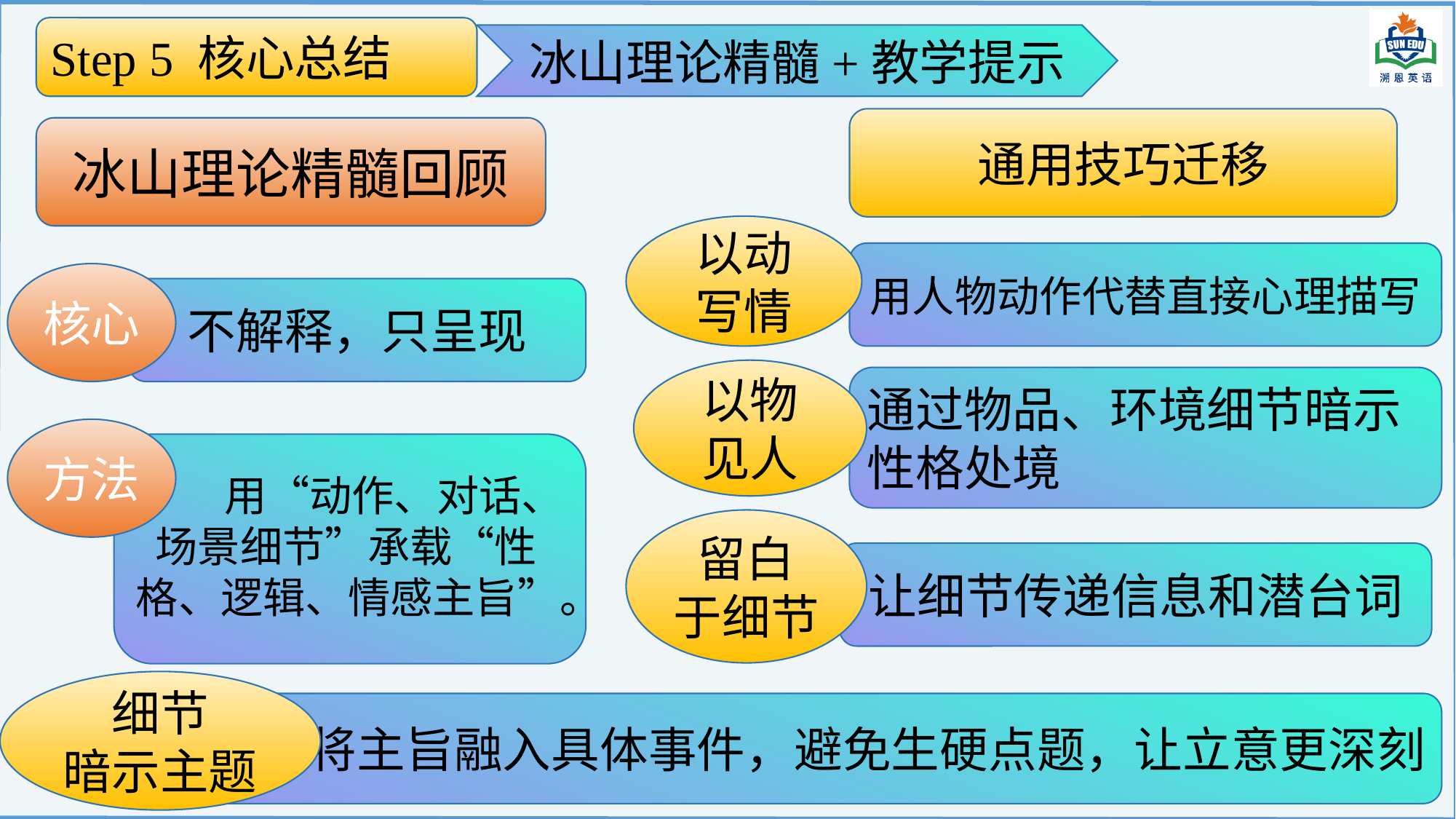

Step 5 核心总结
冰山理论精髓+教学提示
通用技巧迁移
冰山理论精髓回顾
以动写情

用人物动作代替直接心理描写

核心

不解释，只呈现

以物见人

通过物品、环境细节暗示性格处境

方法

用“动作、对话、
 场景细节”承载“性格、逻辑、情感主旨”。

留白
于细节

让细节传递信息和潜台词

细节
暗示主题

将主旨融入具体事件，避免生硬点题，让立意更深刻